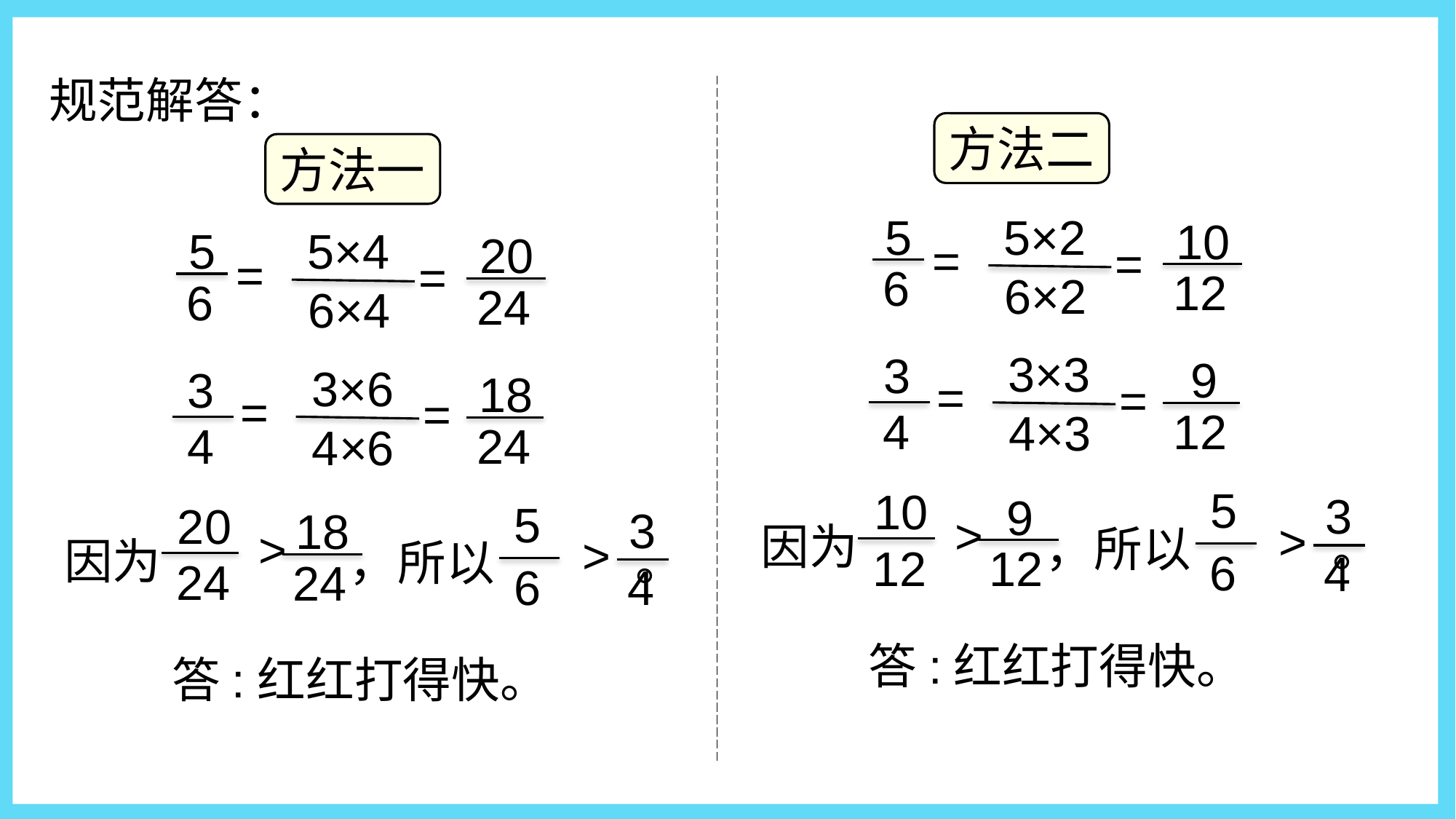

规范解答：

方法二

方法一
5
6
5×2
10
12
5
6
5×4
20
24
=
=
=
=
6×2
6×4
3×3
3
4
9
12
3×6
3
4
18
24
=
=
=
=
4×3

4×6
5
6
3
4
　>
10
12
9
12
5
6
3
4
　>
20
24
18
24
　>
因为
，所以             。
　>
因为
，所以             。
答:红红打得快。
答:红红打得快。